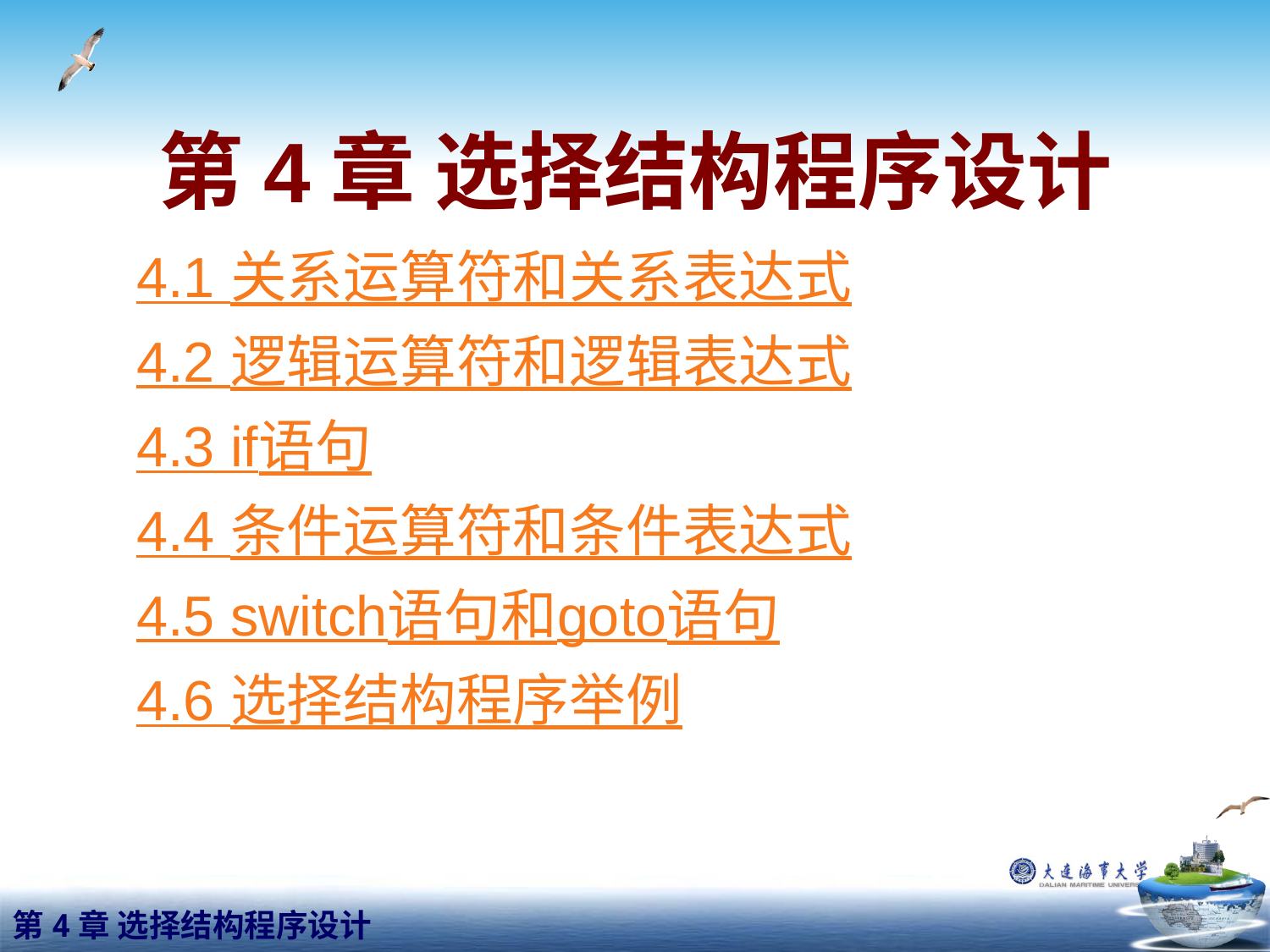

# 第4章 选择结构程序设计
4.1 关系运算符和关系表达式
4.2 逻辑运算符和逻辑表达式
4.3 if语句
4.4 条件运算符和条件表达式
4.5 switch语句和goto语句
4.6 选择结构程序举例